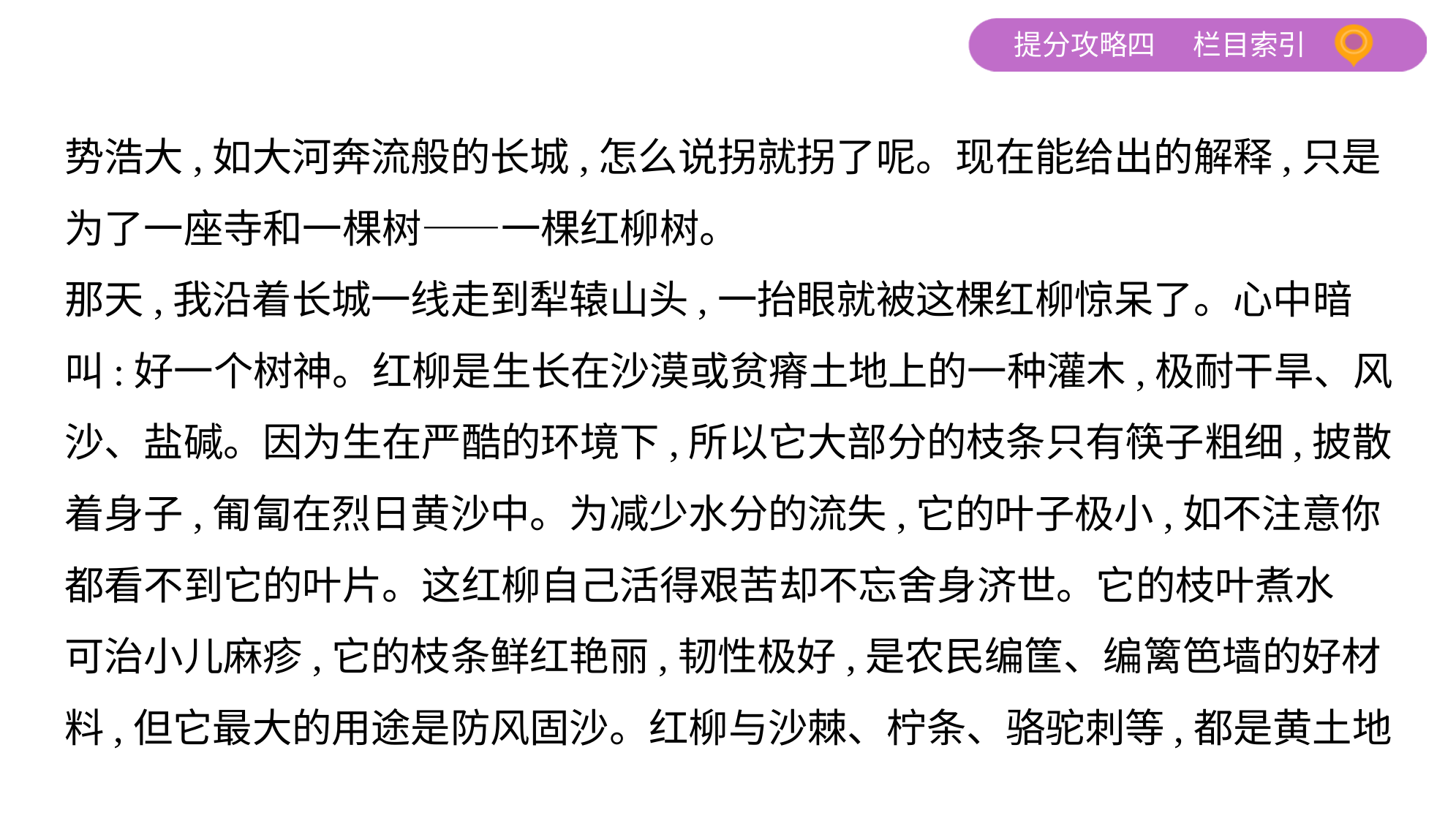

势浩大,如大河奔流般的长城,怎么说拐就拐了呢。现在能给出的解释,只是
为了一座寺和一棵树——一棵红柳树。
那天,我沿着长城一线走到犁辕山头,一抬眼就被这棵红柳惊呆了。心中暗
叫:好一个树神。红柳是生长在沙漠或贫瘠土地上的一种灌木,极耐干旱、风
沙、盐碱。因为生在严酷的环境下,所以它大部分的枝条只有筷子粗细,披散
着身子,匍匐在烈日黄沙中。为减少水分的流失,它的叶子极小,如不注意你
都看不到它的叶片。这红柳自己活得艰苦却不忘舍身济世。它的枝叶煮水
可治小儿麻疹,它的枝条鲜红艳丽,韧性极好,是农民编筐、编篱笆墙的好材
料,但它最大的用途是防风固沙。红柳与沙棘、柠条、骆驼刺等,都是黄土地